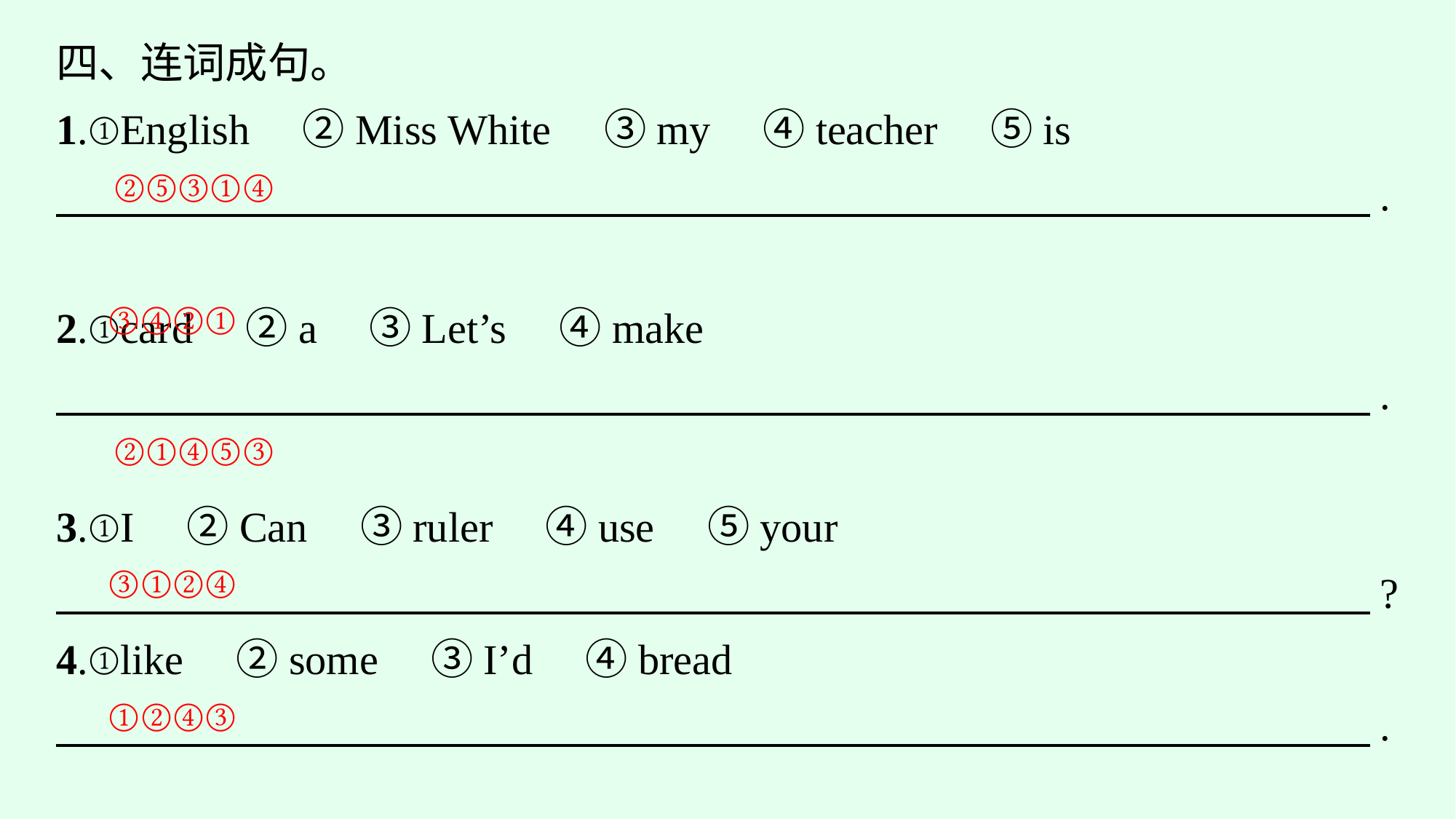

四、连词成句。
1.①English　②Miss White　③my　④teacher　⑤is
　　　　　　　　　　　　　　　　　　　　　　　　　　　　　　　.
2.①card　②a　③Let’s　④make
　　　　　　　　　　　　　　　　　　　　　　　　　　　　　　　.
3.①I　②Can　③ruler　④use　⑤your
　　　　　　　　　　　　　　　　　　　　　　　　　　　　　　　?
4.①like　②some　③I’d　④bread
　　　　　　　　　　　　　　　　　　　　　　　　　　　　　　　.
5.①We　②need　③boxes　④twelve
　　　　　　　　　　　　　　　　　　　　　　　　　　　　　　　.
②⑤③①④
③④②①
②①④⑤③
③①②④
①②④③